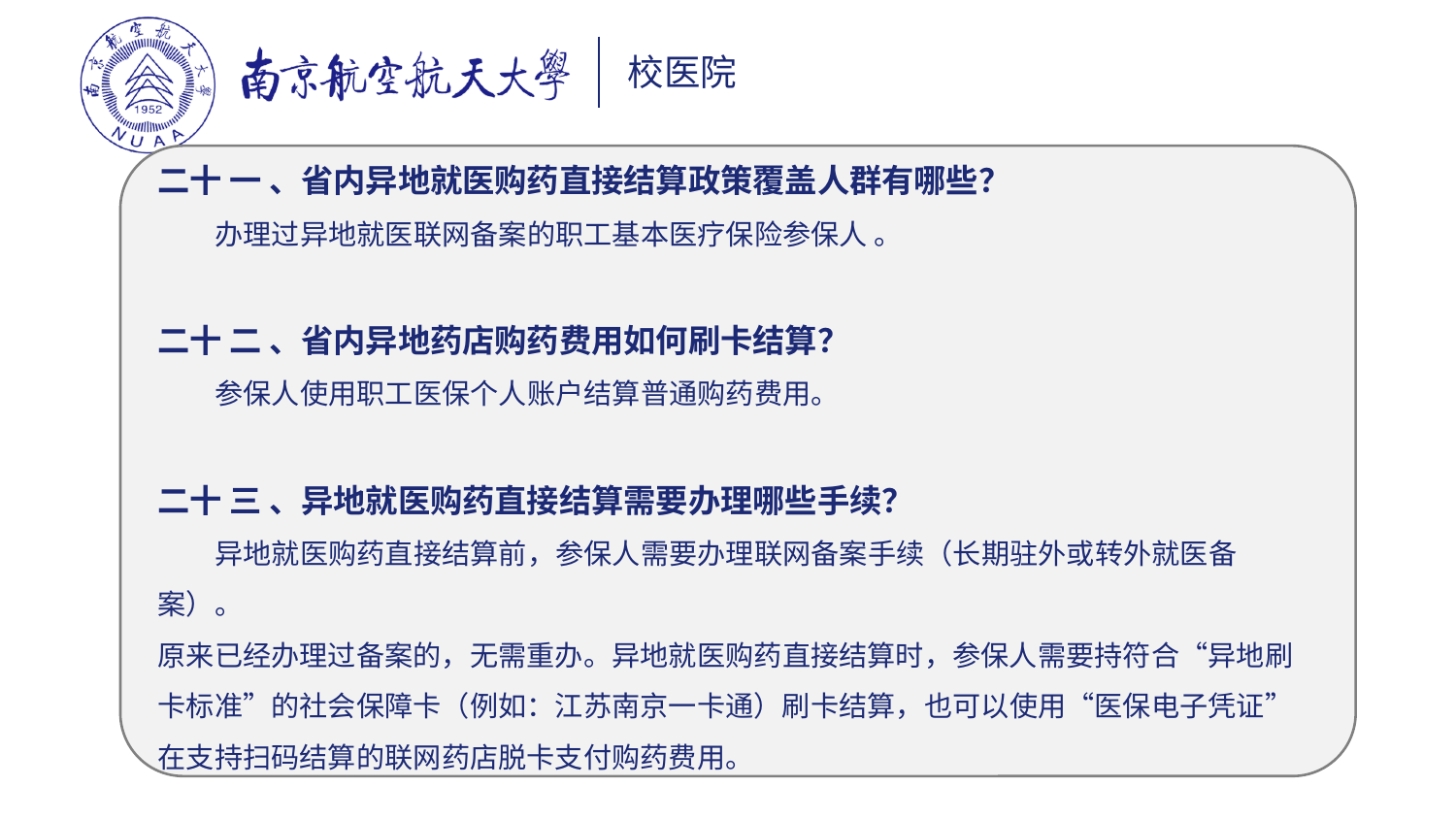

二十 一 、省内异地就医购药直接结算政策覆盖人群有哪些？
        办理过异地就医联网备案的职工基本医疗保险参保人 。

二十 二 、省内异地药店购药费用如何刷卡结算？
        参保人使用职工医保个人账户结算普通购药费用。

二十 三 、异地就医购药直接结算需要办理哪些手续？
        异地就医购药直接结算前，参保人需要办理联网备案手续（长期驻外或转外就医备案）。
原来已经办理过备案的，无需重办。异地就医购药直接结算时，参保人需要持符合“异地刷
卡标准”的社会保障卡（例如：江苏南京一卡通）刷卡结算，也可以使用“医保电子凭证”
在支持扫码结算的联网药店脱卡支付购药费用。